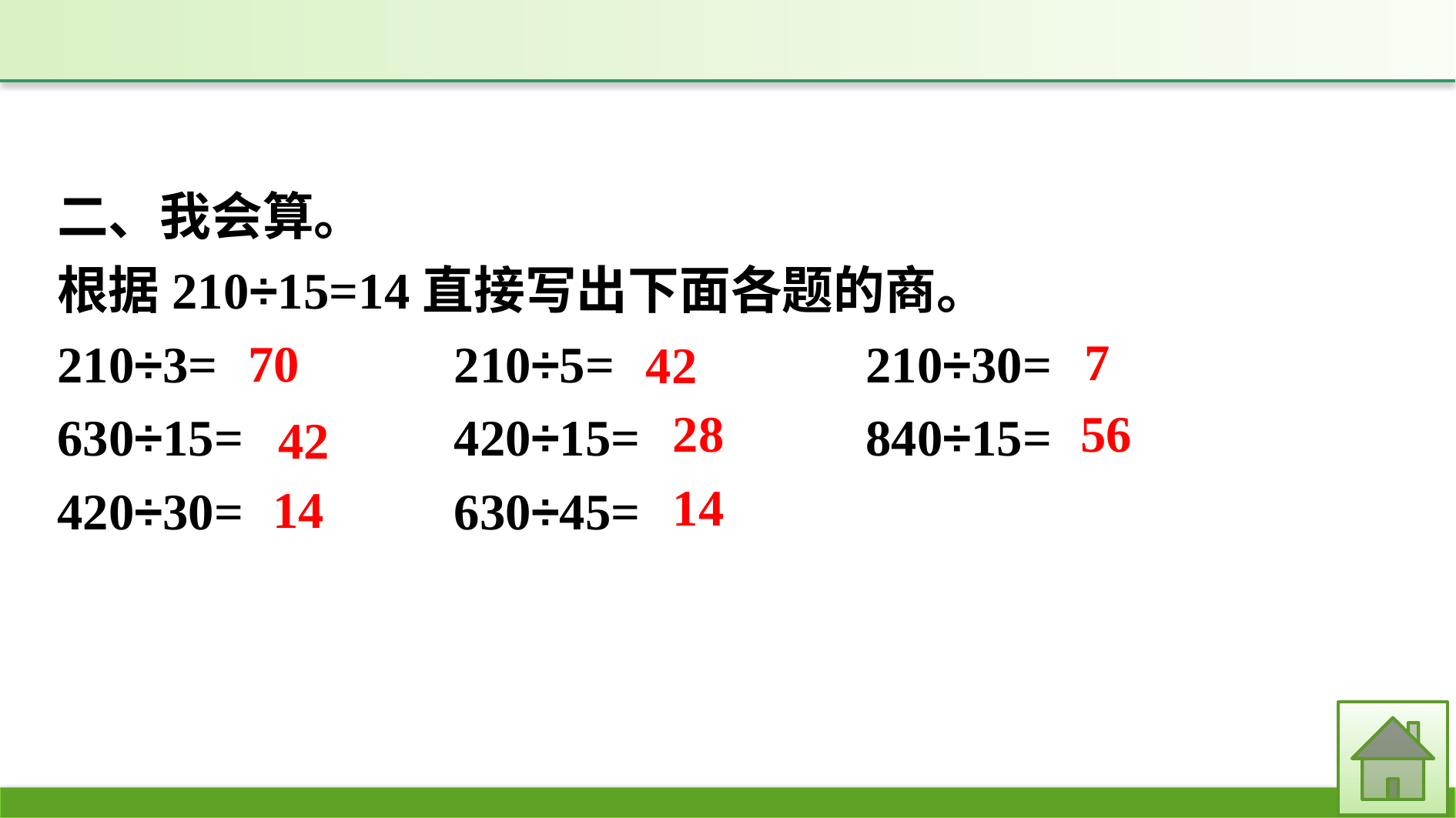

二、我会算。
根据210÷15=14直接写出下面各题的商。
210÷3=　　	210÷5=　　		210÷30=
630÷15=		420÷15=		840÷15=
420÷30=		630÷45=
7
70
42
28
56
42
14
14